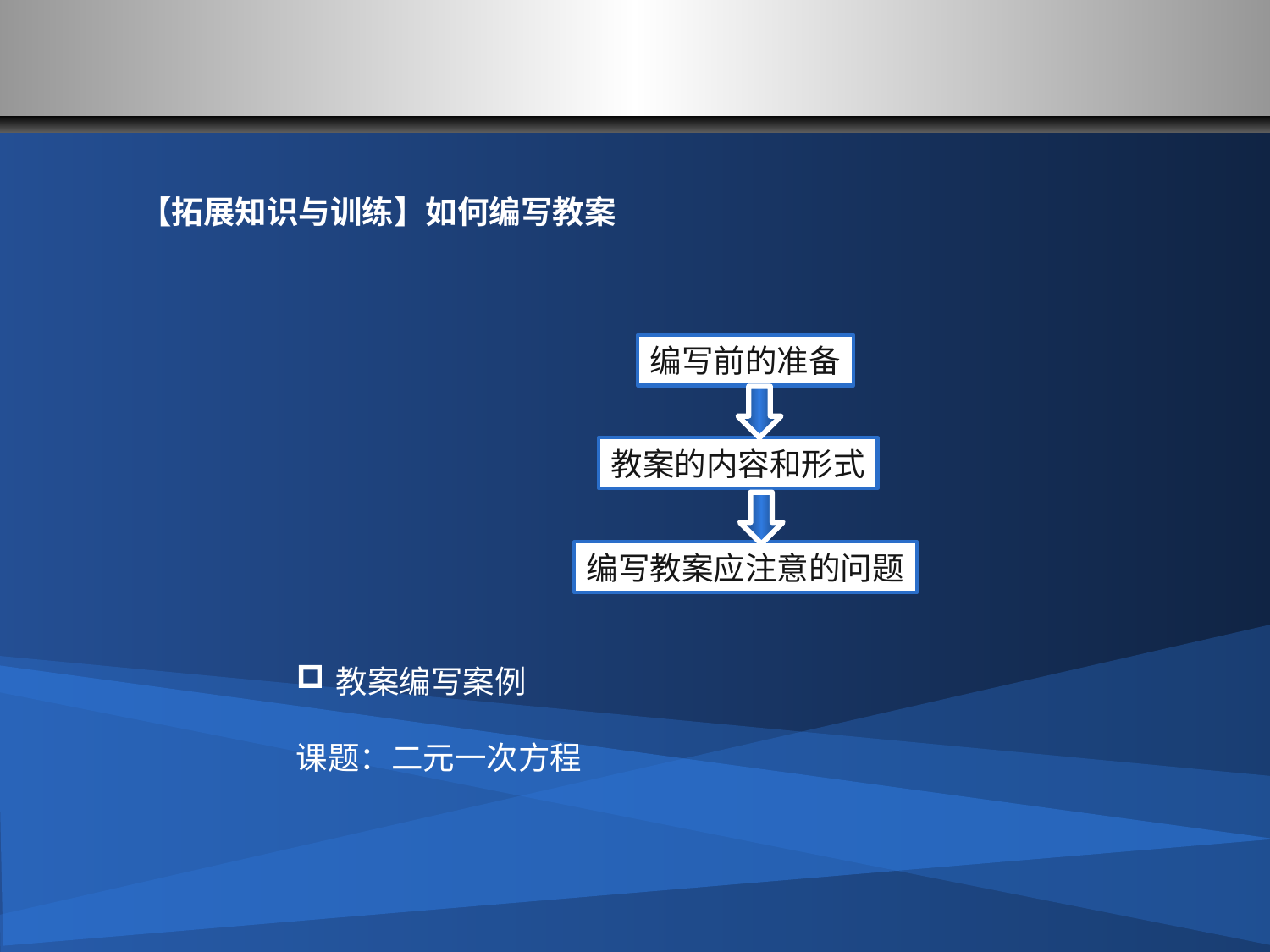

#
【拓展知识与训练】如何编写教案
编写前的准备

教案的内容和形式
编写教案应注意的问题

教案编写案例

课题：二元一次方程